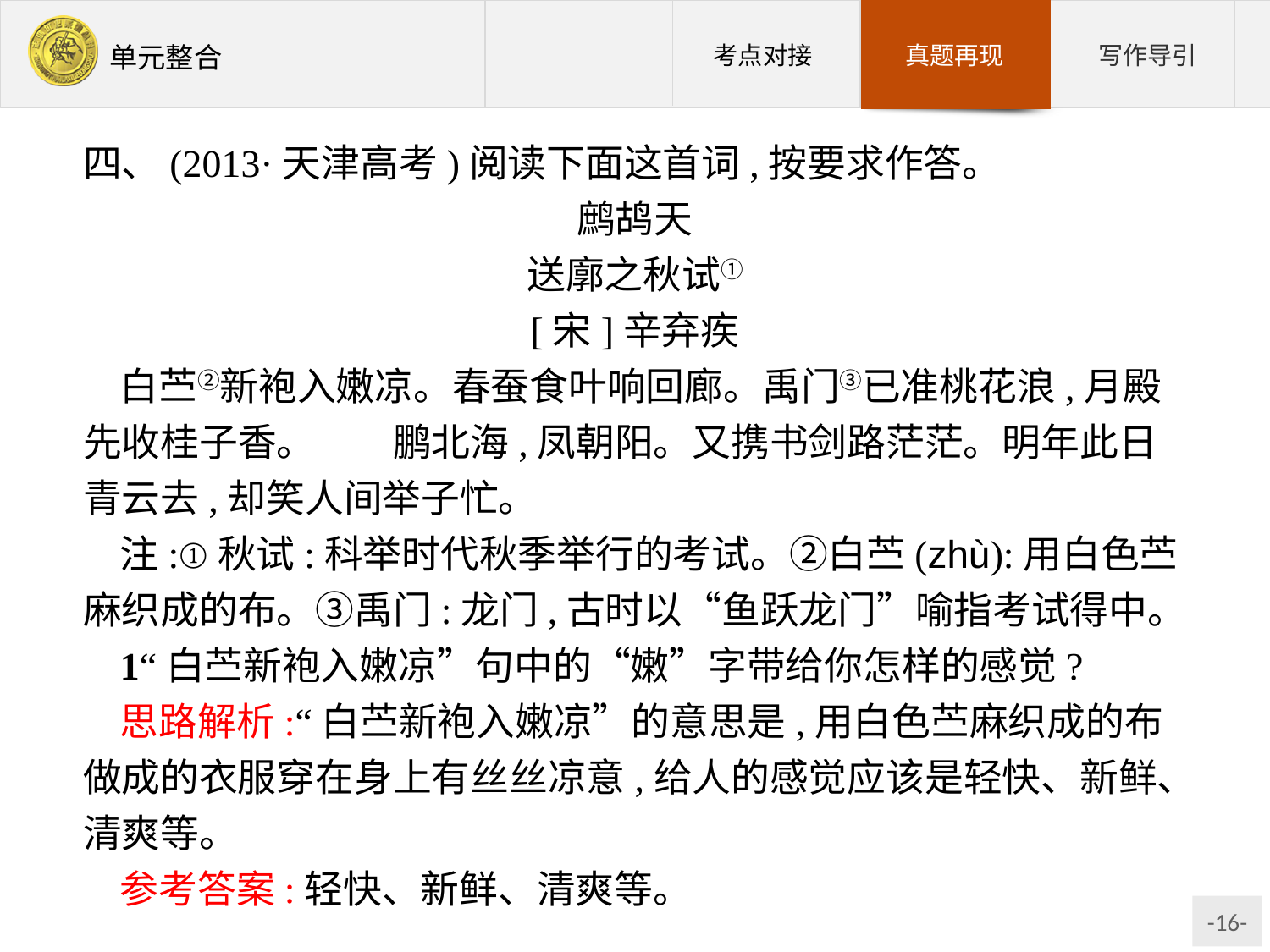

四、(2013·天津高考)阅读下面这首词,按要求作答。
鹧鸪天
送廓之秋试①
[宋]辛弃疾
白苎②新袍入嫩凉。春蚕食叶响回廊。禹门③已准桃花浪,月殿先收桂子香。　　鹏北海,凤朝阳。又携书剑路茫茫。明年此日青云去,却笑人间举子忙。
注:①秋试:科举时代秋季举行的考试。②白苎(zhù):用白色苎麻织成的布。③禹门:龙门,古时以“鱼跃龙门”喻指考试得中。
1“白苎新袍入嫩凉”句中的“嫩”字带给你怎样的感觉?
思路解析:“白苎新袍入嫩凉”的意思是,用白色苎麻织成的布做成的衣服穿在身上有丝丝凉意,给人的感觉应该是轻快、新鲜、清爽等。
参考答案:轻快、新鲜、清爽等。